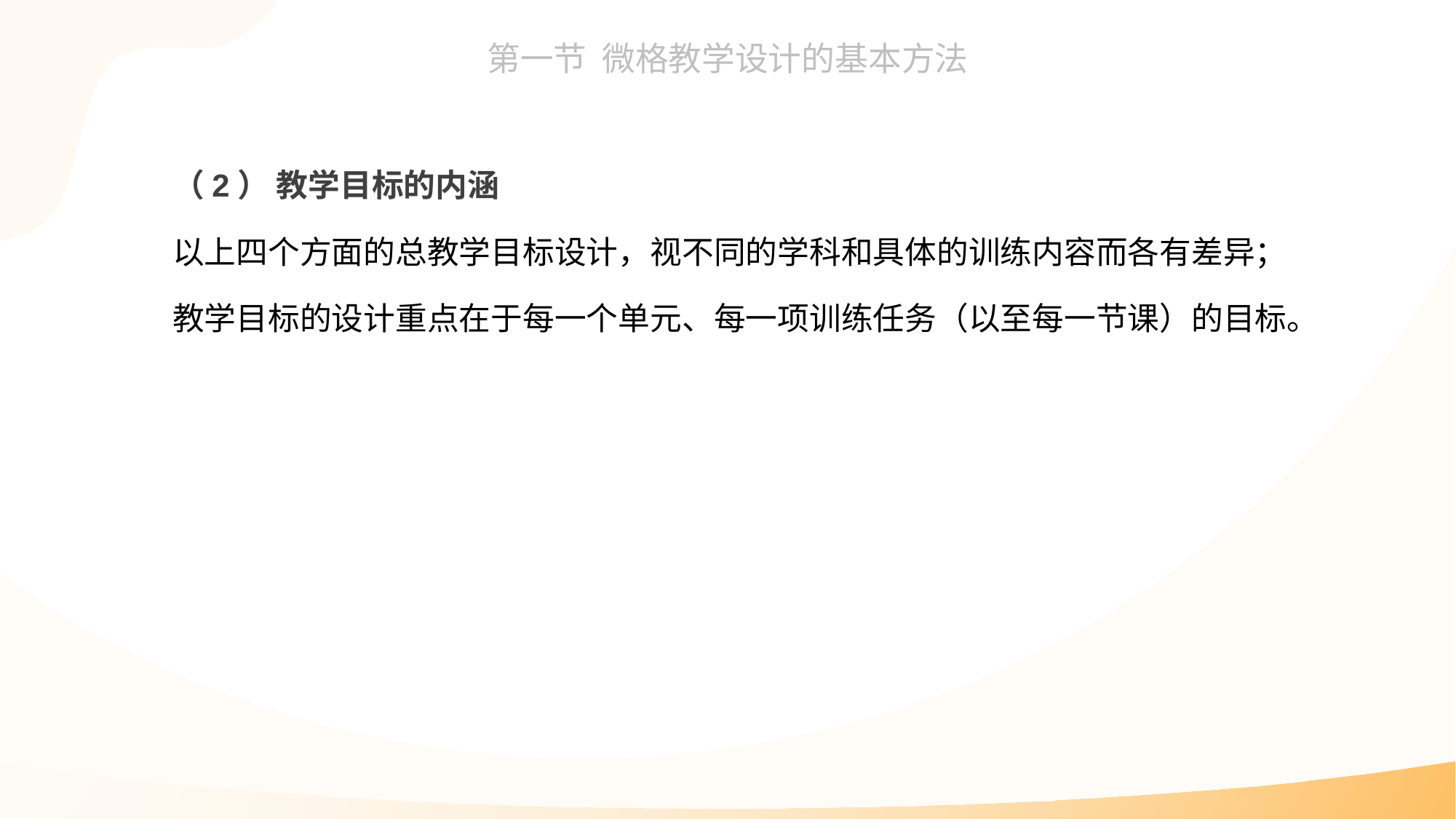

（2） 教学目标的内涵
以上四个方面的总教学目标设计，视不同的学科和具体的训练内容而各有差异；
教学目标的设计重点在于每一个单元、每一项训练任务（以至每一节课）的目标。